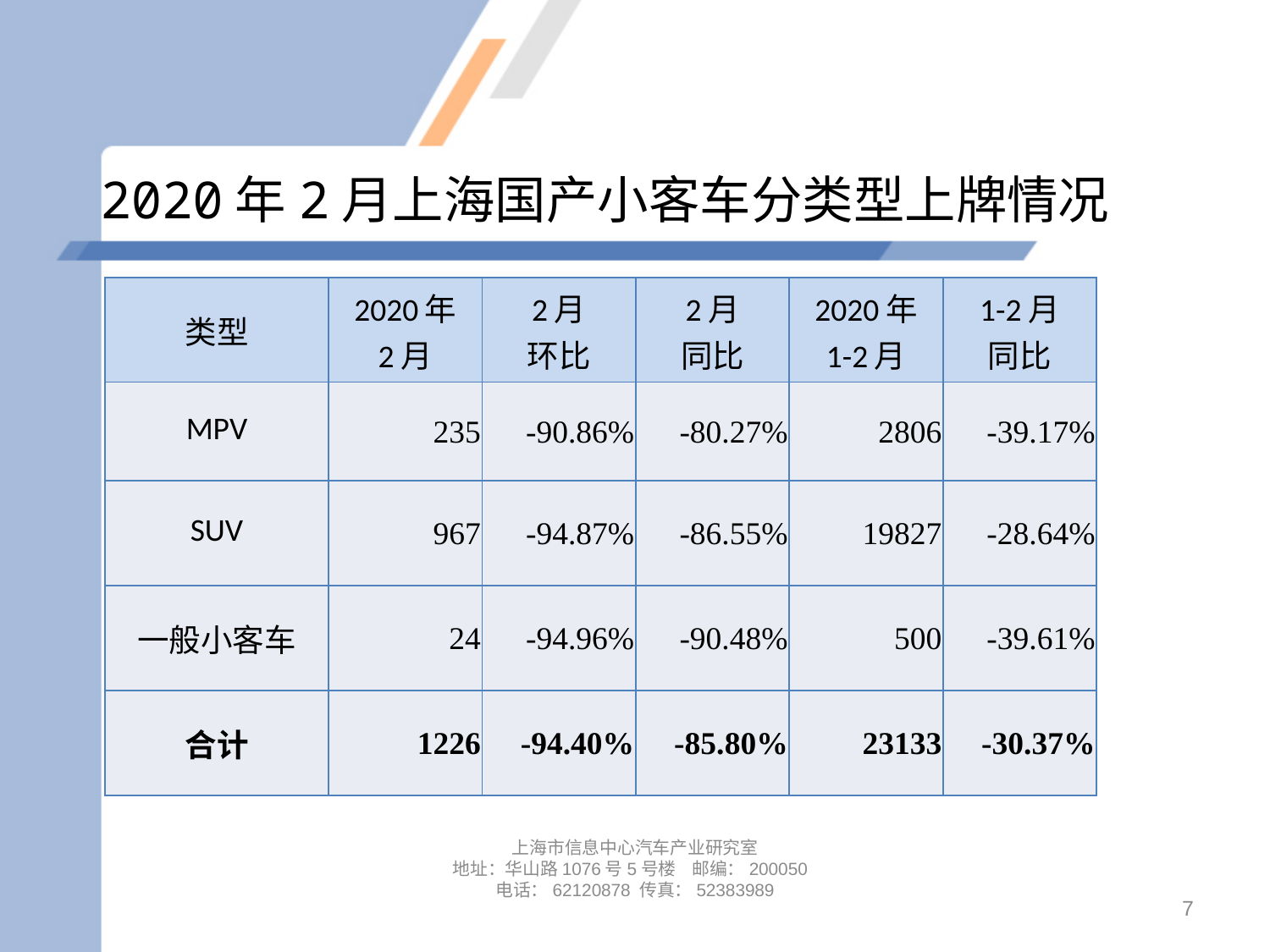

# 2020年2月上海国产小客车分类型上牌情况
| 类型 | 2020年 2月 | 2月 环比 | 2月 同比 | 2020年 1-2月 | 1-2月 同比 |
| --- | --- | --- | --- | --- | --- |
| MPV | 235 | -90.86% | -80.27% | 2806 | -39.17% |
| SUV | 967 | -94.87% | -86.55% | 19827 | -28.64% |
| 一般小客车 | 24 | -94.96% | -90.48% | 500 | -39.61% |
| 合计 | 1226 | -94.40% | -85.80% | 23133 | -30.37% |
上海市信息中心汽车产业研究室
地址：华山路1076号5号楼    邮编：200050
电话：62120878 传真：52383989

7